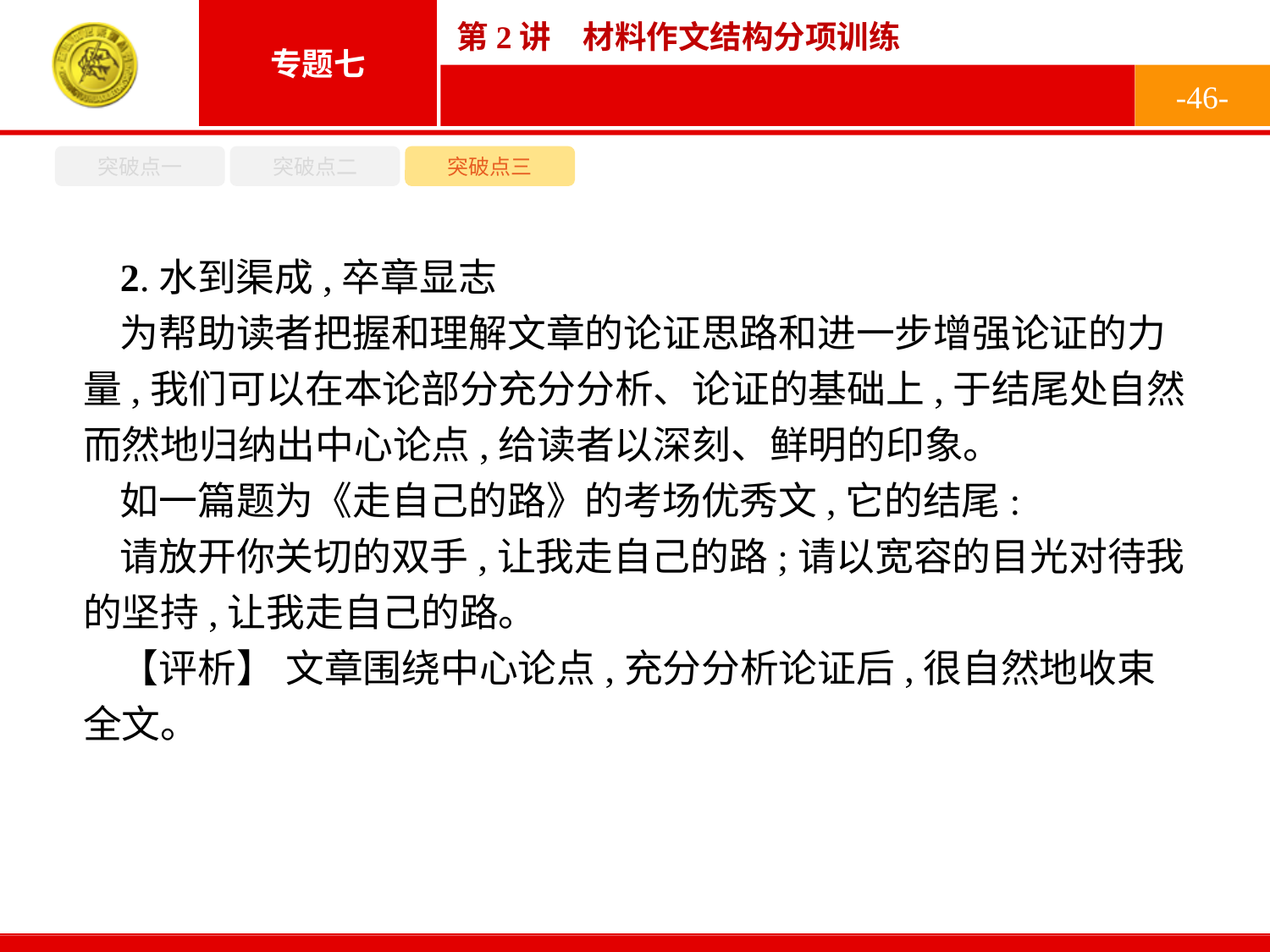

-46-
突破点一
突破点二
突破点三
2.水到渠成,卒章显志
为帮助读者把握和理解文章的论证思路和进一步增强论证的力量,我们可以在本论部分充分分析、论证的基础上,于结尾处自然而然地归纳出中心论点,给读者以深刻、鲜明的印象。
如一篇题为《走自己的路》的考场优秀文,它的结尾:
请放开你关切的双手,让我走自己的路;请以宽容的目光对待我的坚持,让我走自己的路。
【评析】 文章围绕中心论点,充分分析论证后,很自然地收束全文。